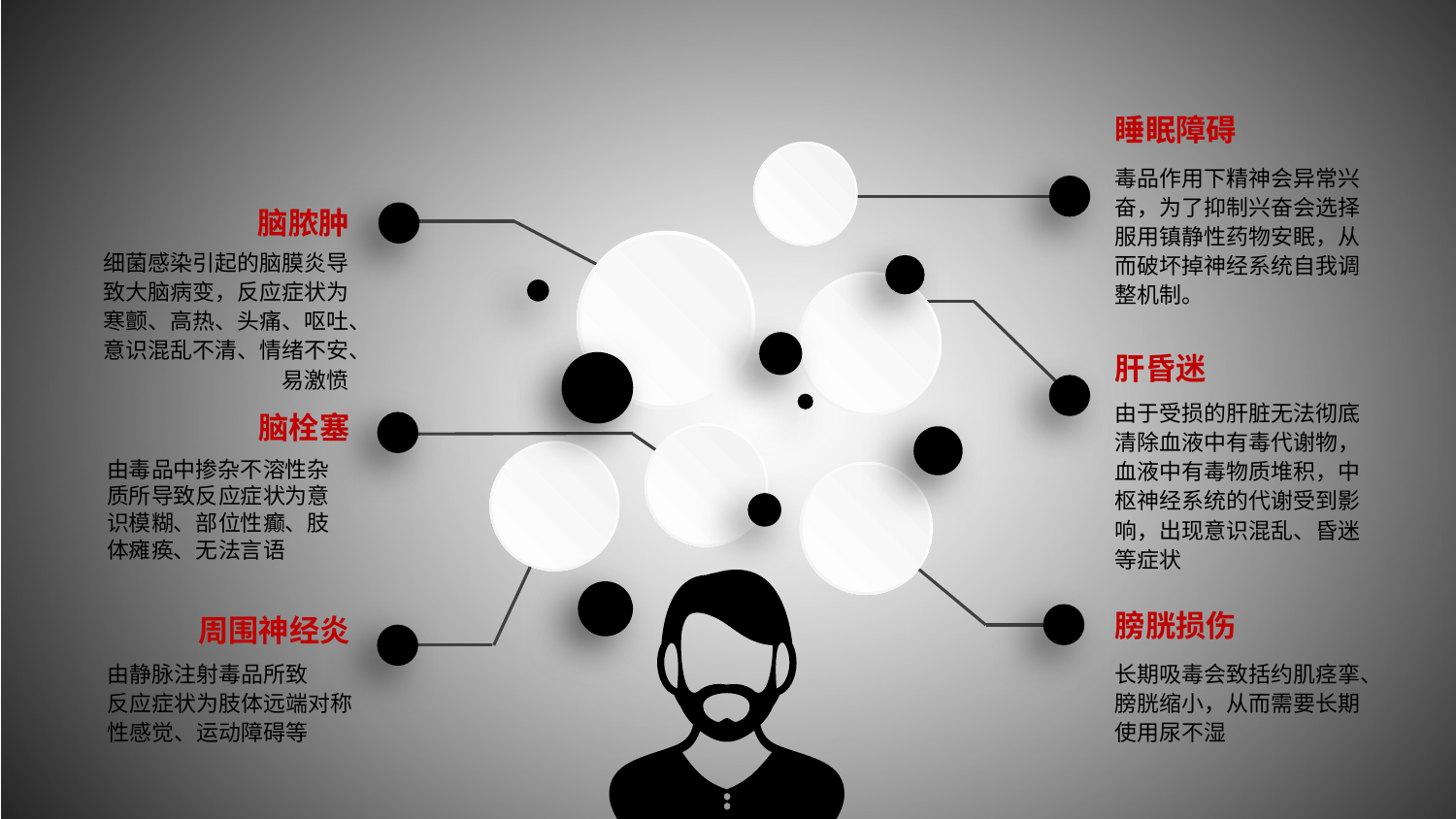

睡眠障碍

毒品作用下精神会异常兴奋，为了抑制兴奋会选择服用镇静性药物安眠，从而破坏掉神经系统自我调整机制。

脑脓肿

细菌感染引起的脑膜炎导致大脑病变，反应症状为寒颤、高热、头痛、呕吐、意识混乱不清、情绪不安、易激愤

肝昏迷

由于受损的肝脏无法彻底清除血液中有毒代谢物，血液中有毒物质堆积，中枢神经系统的代谢受到影响，出现意识混乱、昏迷等症状

脑栓塞

由毒品中掺杂不溶性杂质所导致反应症状为意识模糊、部位性癫、肢体瘫痪、无法言语

膀胱损伤

周围神经炎

长期吸毒会致括约肌痉挛、膀胱缩小，从而需要长期使用尿不湿
由静脉注射毒品所致
反应症状为肢体远端对称性感觉、运动障碍等